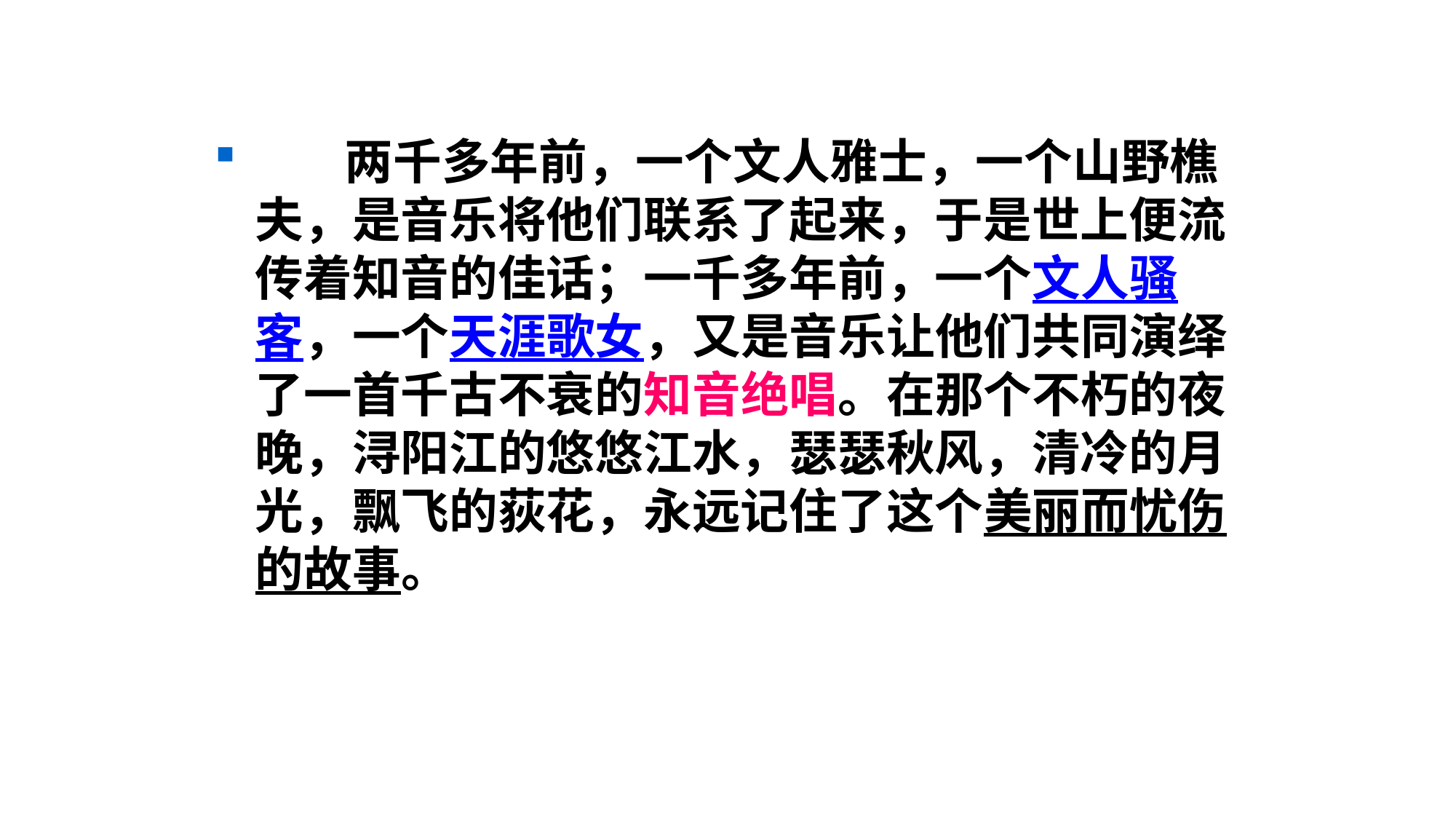

两千多年前，一个文人雅士，一个山野樵夫，是音乐将他们联系了起来，于是世上便流传着知音的佳话；一千多年前，一个文人骚客，一个天涯歌女，又是音乐让他们共同演绎了一首千古不衰的知音绝唱。在那个不朽的夜晚，浔阳江的悠悠江水，瑟瑟秋风，清冷的月光，飘飞的荻花，永远记住了这个美丽而忧伤的故事。